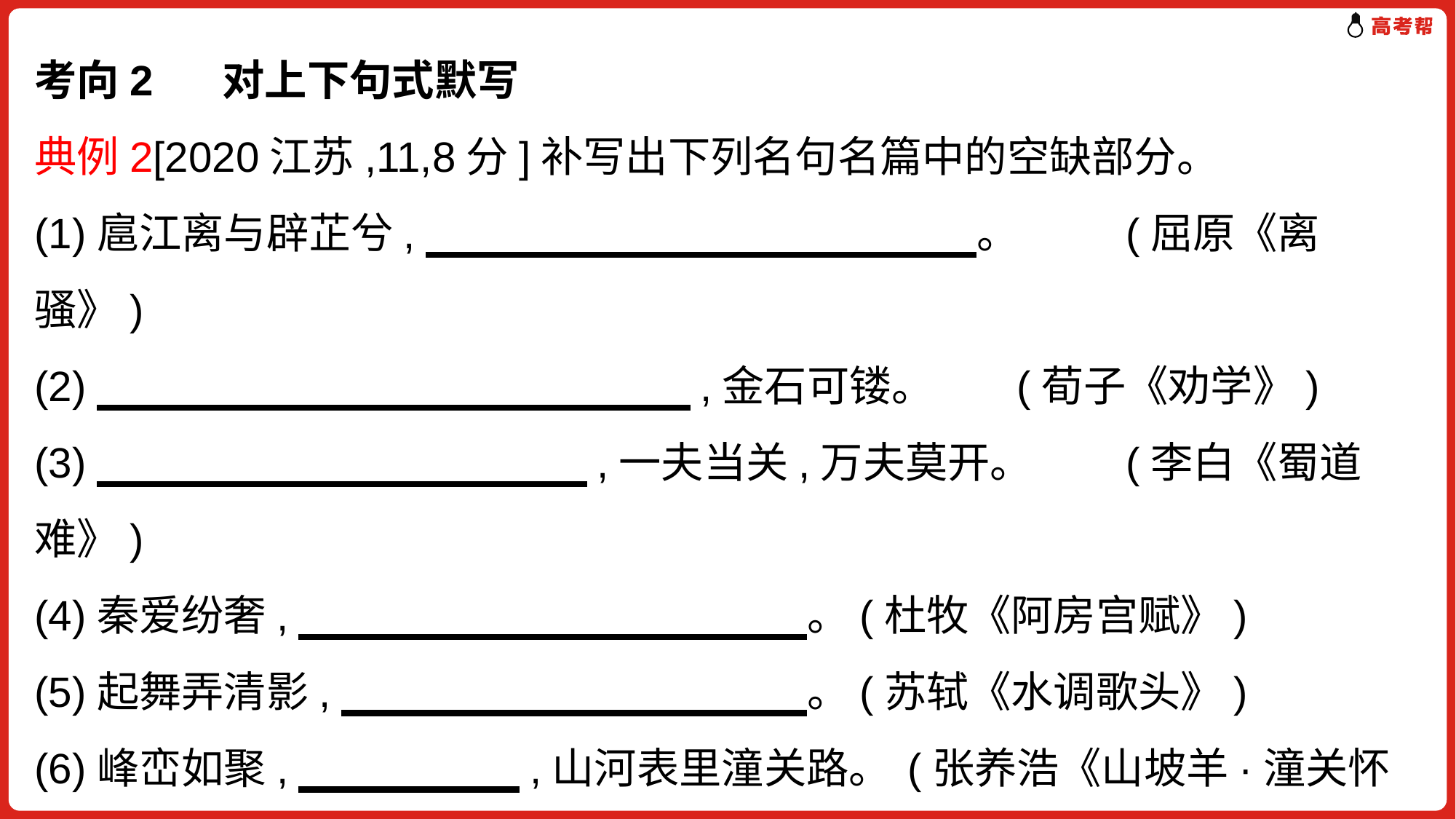

考向2     对上下句式默写
典例2[2020江苏,11,8分]补写出下列名句名篇中的空缺部分。
(1)扈江离与辟芷兮,　　　　　　　　　　　　　。	(屈原《离骚》)
(2)　　　　　　　　　　　　　　,金石可镂。	(荀子《劝学》)
(3)　　　　　    　　   　　　,一夫当关,万夫莫开。	(李白《蜀道难》)
(4)秦爱纷奢,　　　　　　　　　　　　。(杜牧《阿房宫赋》)
(5)起舞弄清影,　　　　　　　　　　　。(苏轼《水调歌头》)
(6)峰峦如聚,　　 　　　,山河表里潼关路。	(张养浩《山坡羊·潼关怀古》)
 (7)投我以木桃,　　　　　　　　　　　　。	(《诗经·卫风·木瓜》)
(8)无情未必真豪杰,　　　　　　　　　　　　　。	(鲁迅《答客诮》)